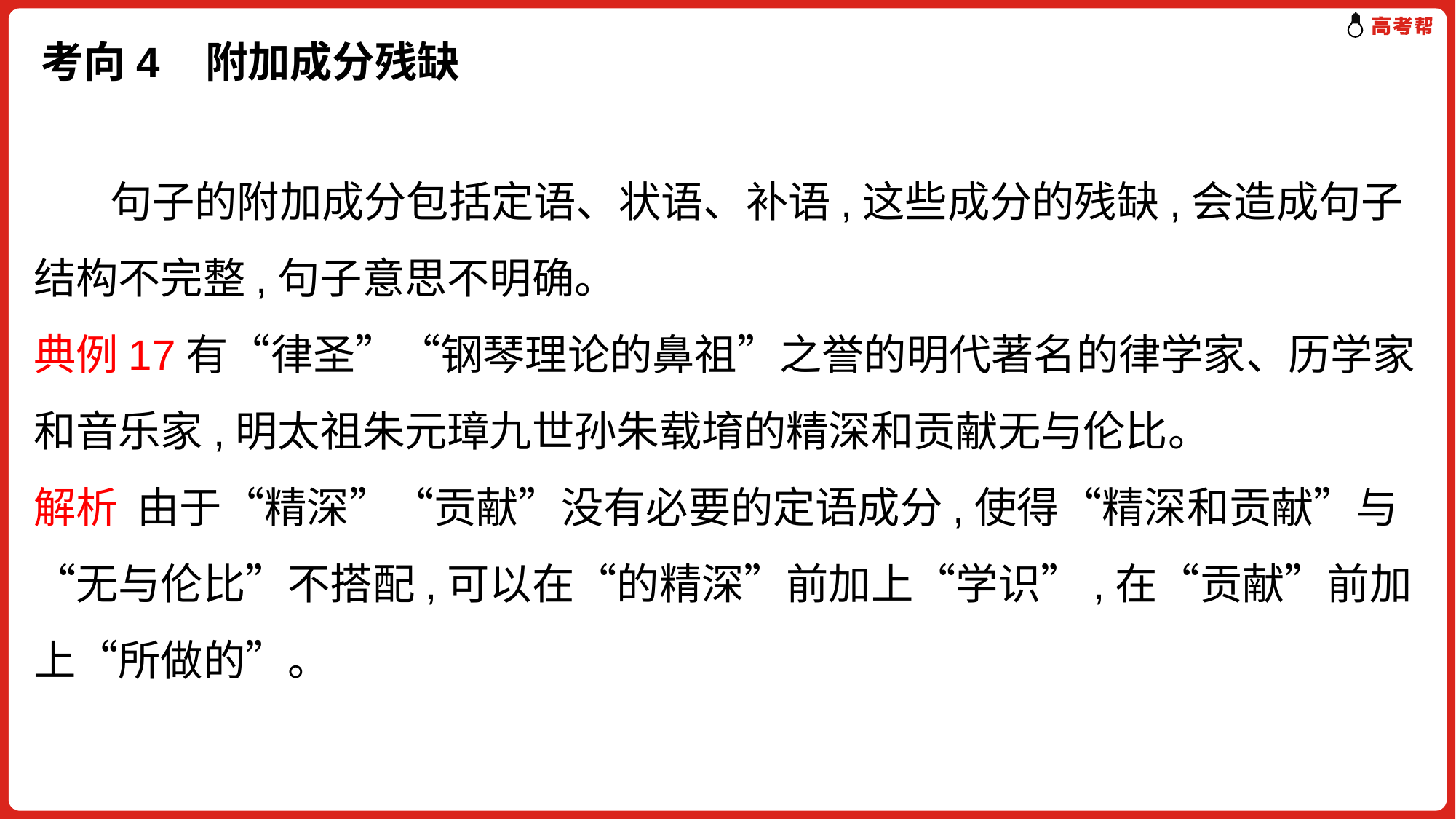

# 考向4   附加成分残缺
       句子的附加成分包括定语、状语、补语,这些成分的残缺,会造成句子结构不完整,句子意思不明确。
典例17有“律圣”“钢琴理论的鼻祖”之誉的明代著名的律学家、历学家和音乐家,明太祖朱元璋九世孙朱载堉的精深和贡献无与伦比。
解析  由于“精深”“贡献”没有必要的定语成分,使得“精深和贡献”与“无与伦比”不搭配,可以在“的精深”前加上“学识”,在“贡献”前加上“所做的”。